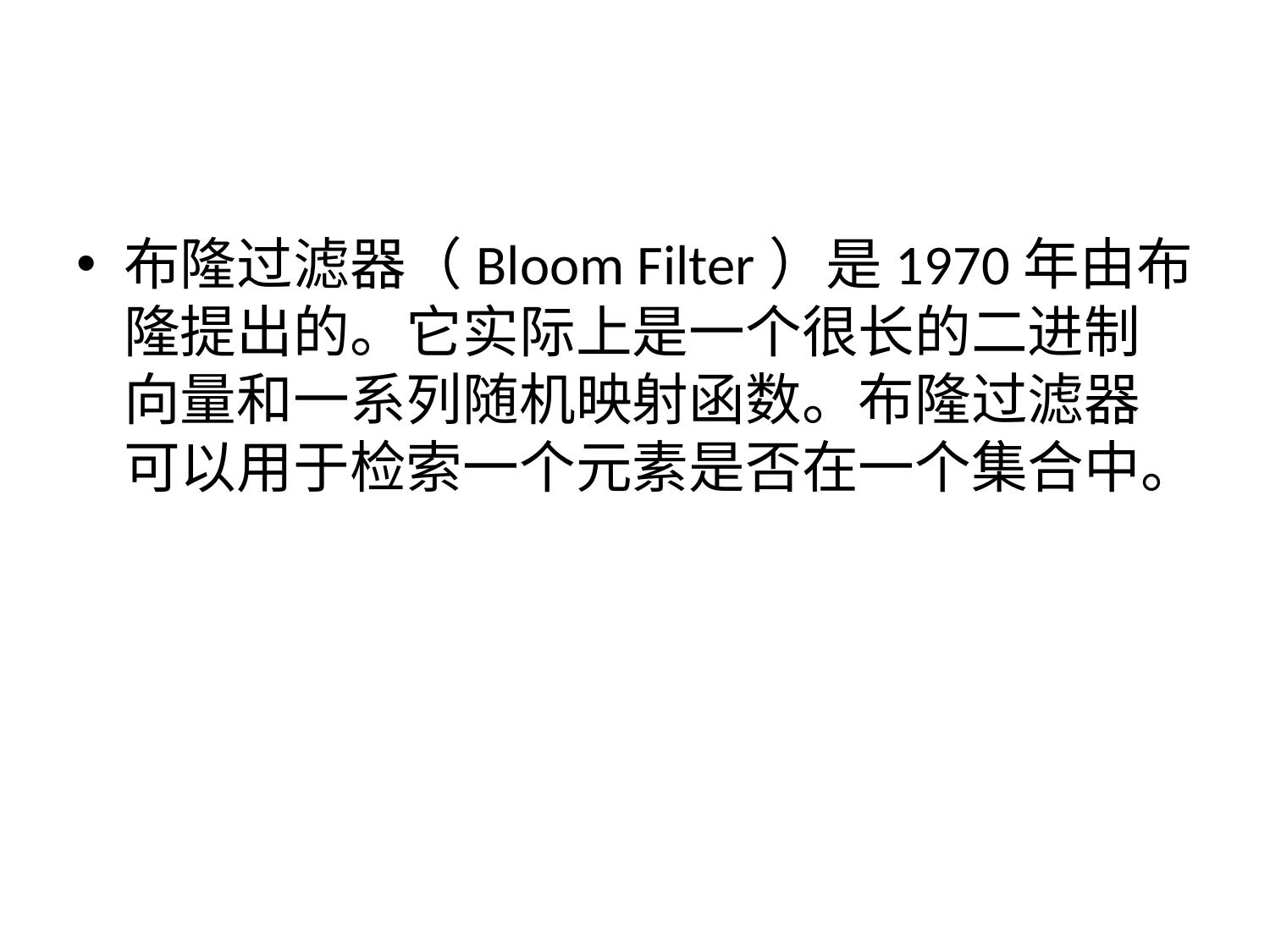

#
布隆过滤器（Bloom Filter）是1970年由布隆提出的。它实际上是一个很长的二进制向量和一系列随机映射函数。布隆过滤器可以用于检索一个元素是否在一个集合中。